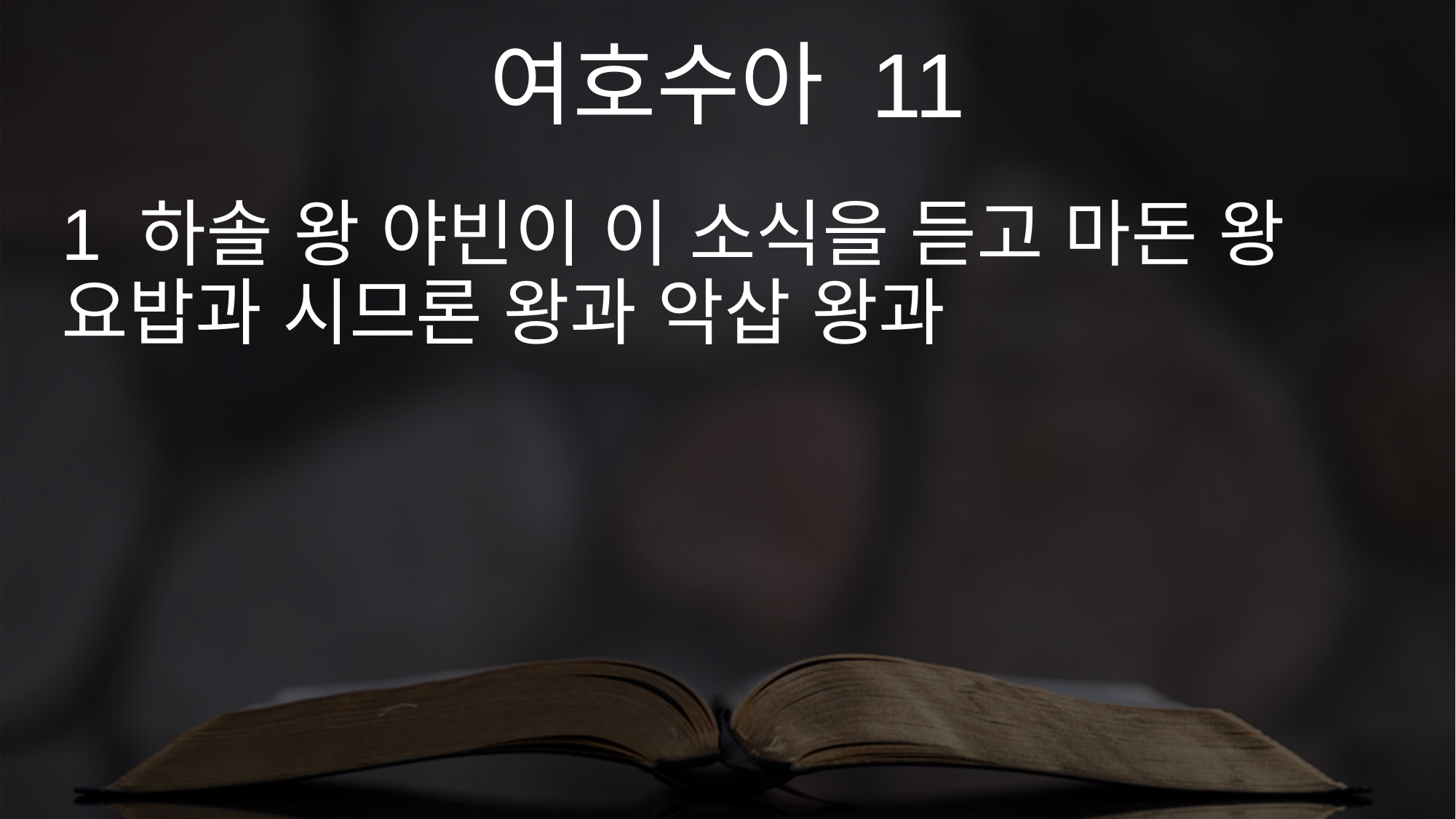

여호수아 11
1 하솔 왕 야빈이 이 소식을 듣고 마돈 왕 요밥과 시므론 왕과 악삽 왕과